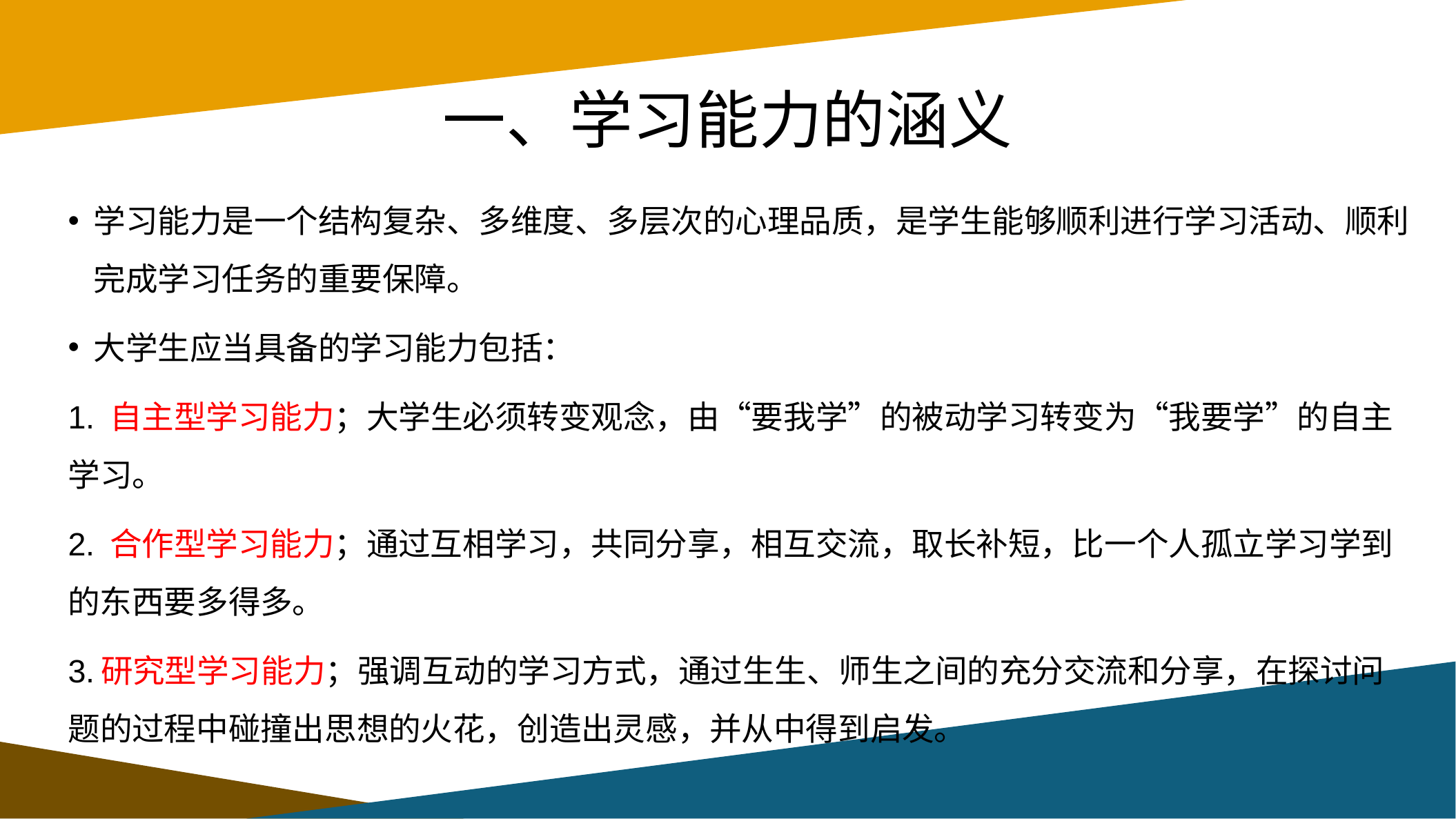

# 一、学习能力的涵义
学习能力是一个结构复杂、多维度、多层次的心理品质，是学生能够顺利进行学习活动、顺利完成学习任务的重要保障。
大学生应当具备的学习能力包括：
1. 自主型学习能力；大学生必须转变观念，由“要我学”的被动学习转变为“我要学”的自主学习。
2. 合作型学习能力；通过互相学习，共同分享，相互交流，取长补短，比一个人孤立学习学到的东西要多得多。
3.研究型学习能力；强调互动的学习方式，通过生生、师生之间的充分交流和分享，在探讨问题的过程中碰撞出思想的火花，创造出灵感，并从中得到启发。